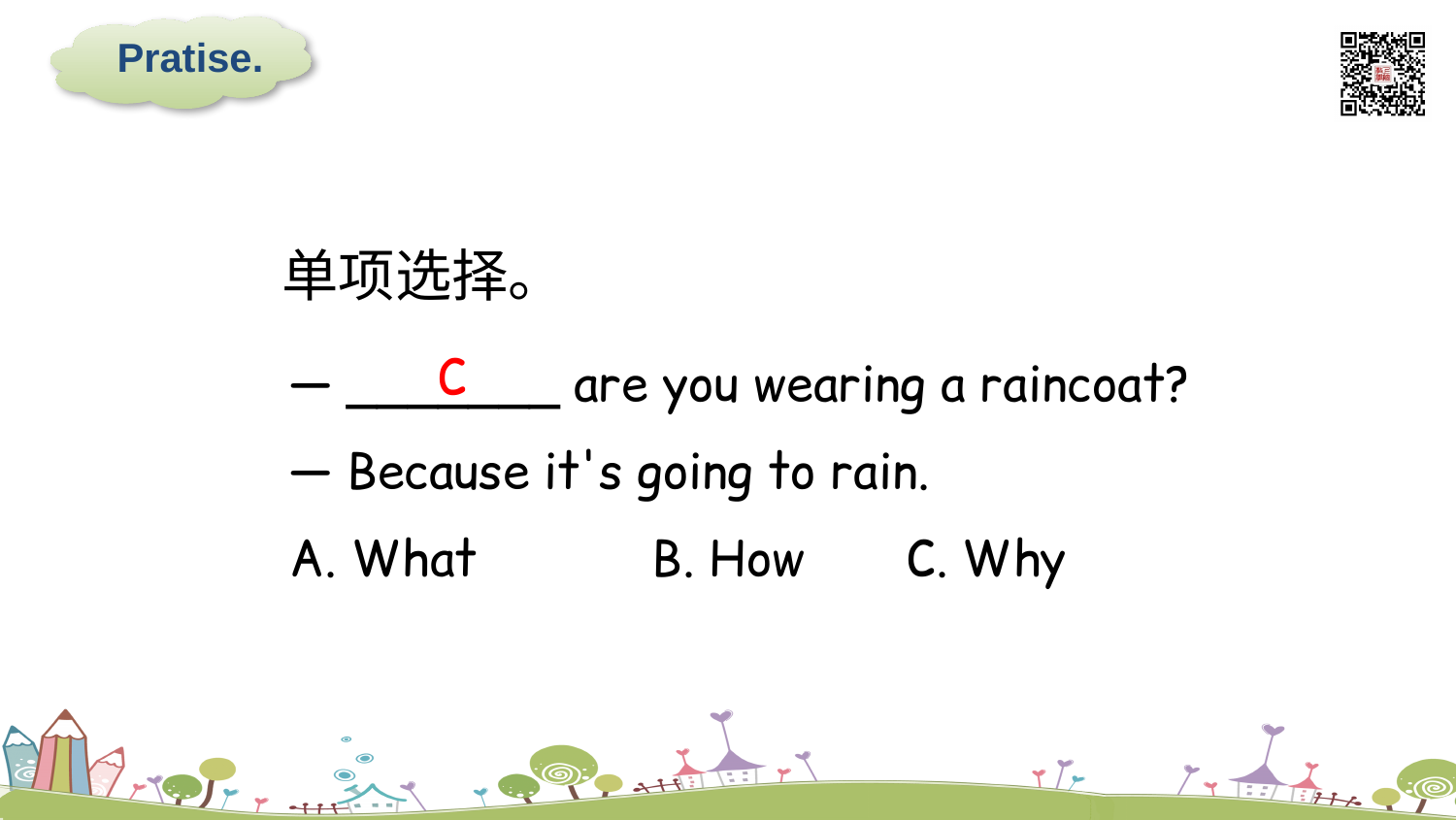

Pratise.
单项选择。
C
— _______ are you wearing a raincoat?
— Because it's going to rain.
A. What            B. How       C. Why